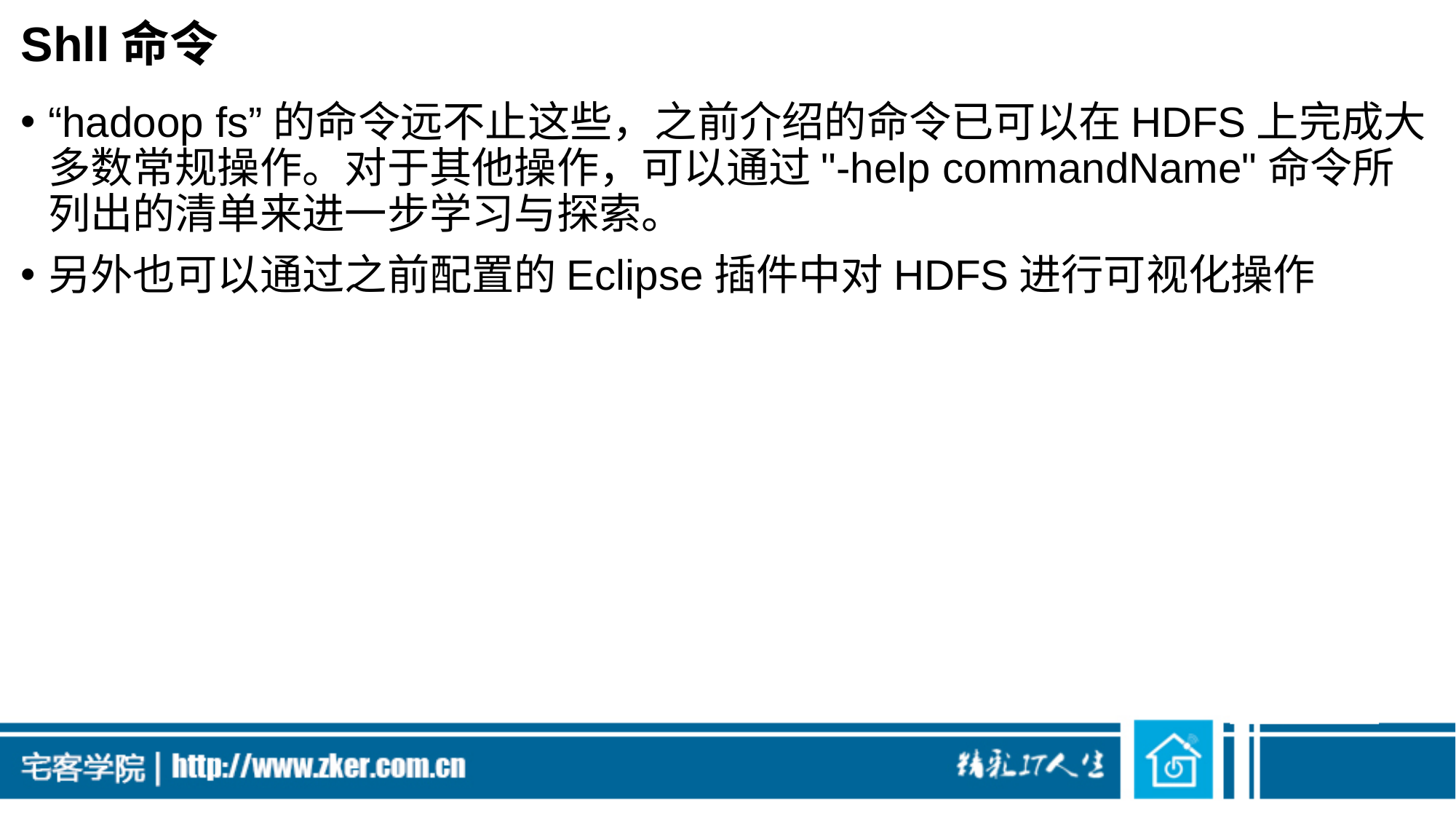

# Shll命令
“hadoop fs”的命令远不止这些，之前介绍的命令已可以在HDFS上完成大多数常规操作。对于其他操作，可以通过"-help commandName"命令所列出的清单来进一步学习与探索。
另外也可以通过之前配置的Eclipse插件中对HDFS进行可视化操作